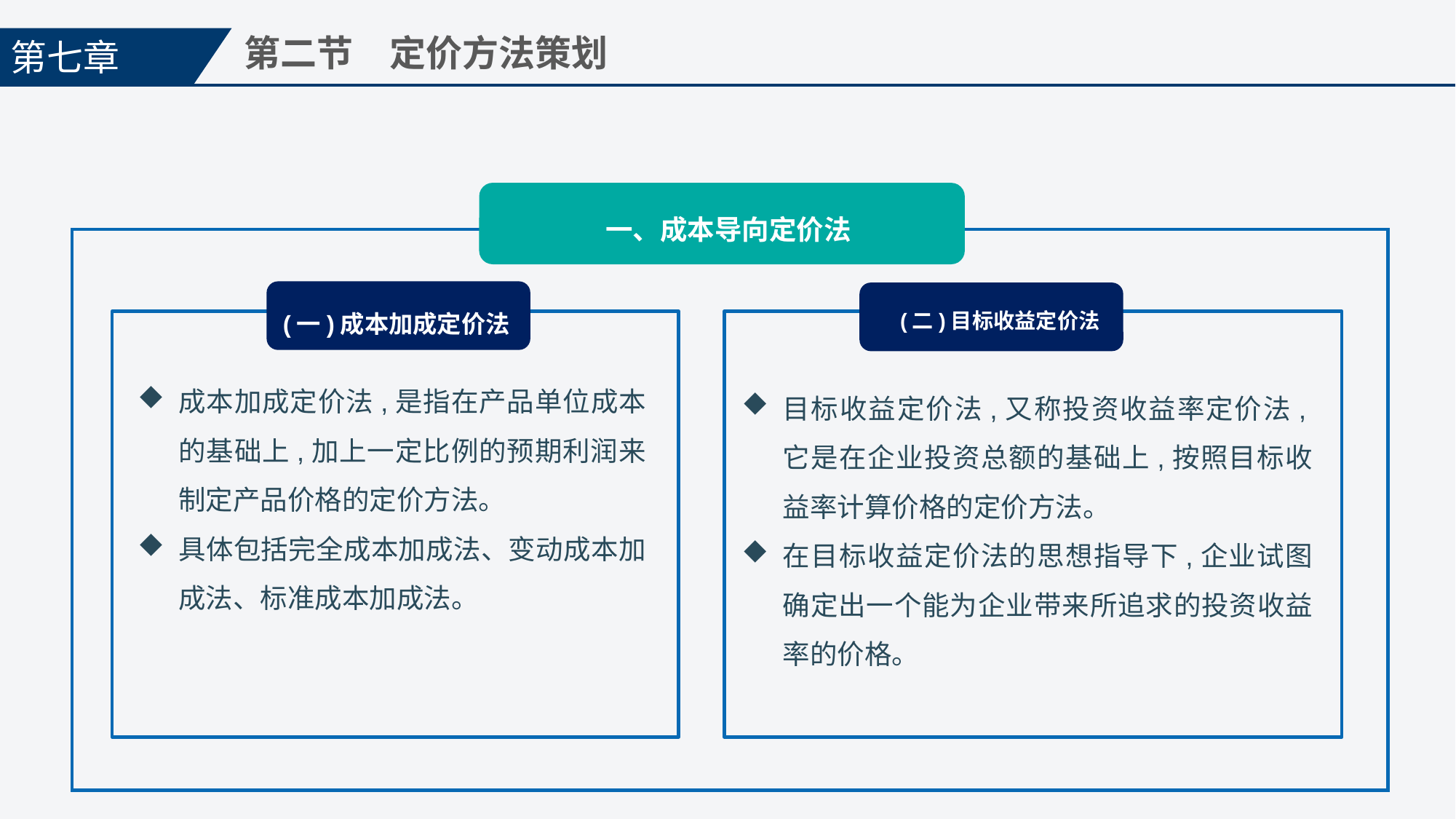

第七章
第二节　定价方法策划

一、成本导向定价法

(二)目标收益定价法
(一)成本加成定价法

目标收益定价法,又称投资收益率定价法,它是在企业投资总额的基础上,按照目标收益率计算价格的定价方法。
在目标收益定价法的思想指导下,企业试图确定出一个能为企业带来所追求的投资收益率的价格。

成本加成定价法,是指在产品单位成本的基础上,加上一定比例的预期利润来制定产品价格的定价方法。
具体包括完全成本加成法、变动成本加成法、标准成本加成法。